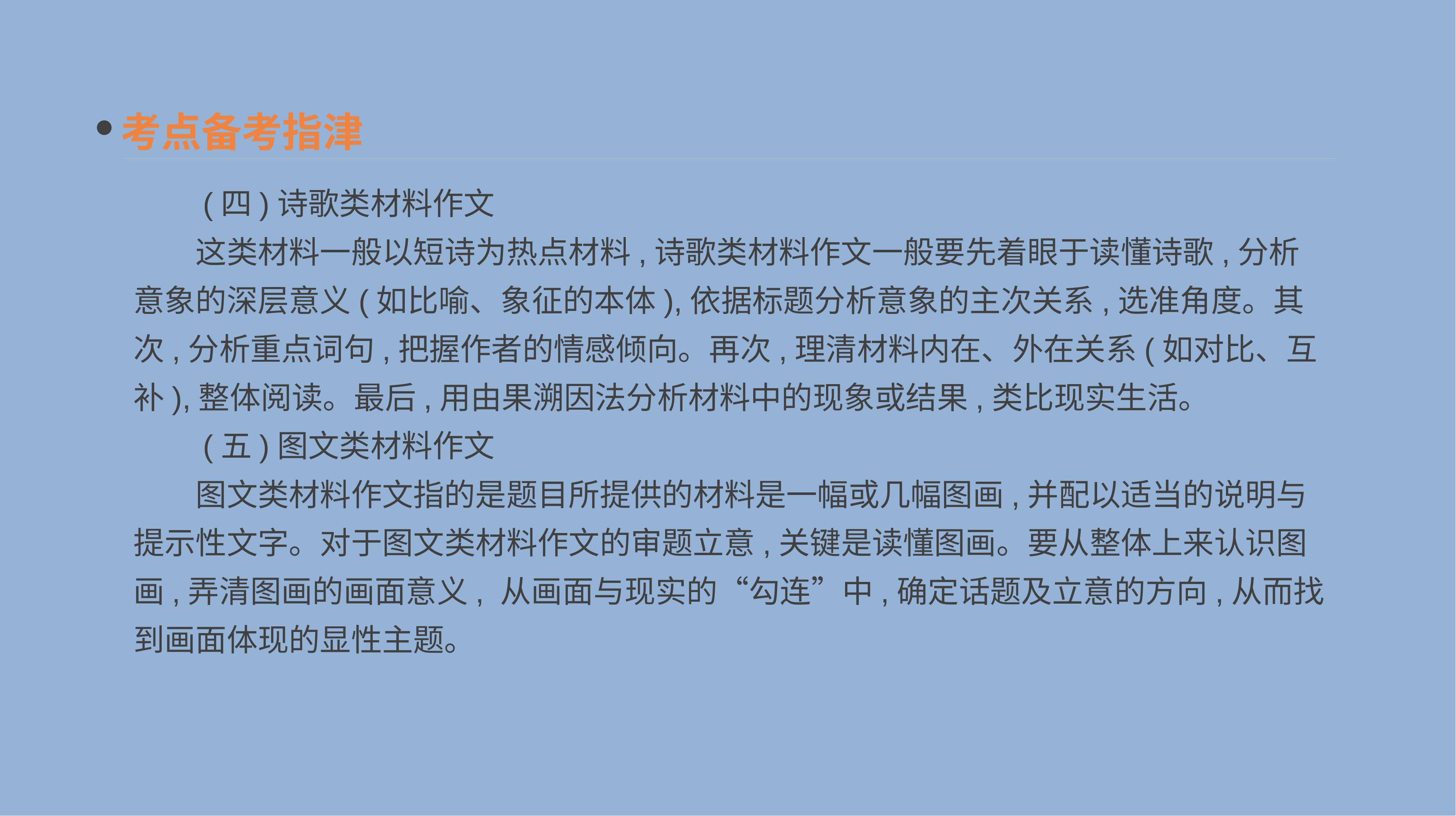

考点备考指津

　　(四)诗歌类材料作文
　　这类材料一般以短诗为热点材料,诗歌类材料作文一般要先着眼于读懂诗歌,分析意象的深层意义(如比喻、象征的本体),依据标题分析意象的主次关系,选准角度。其次,分析重点词句,把握作者的情感倾向。再次,理清材料内在、外在关系(如对比、互补),整体阅读。最后,用由果溯因法分析材料中的现象或结果,类比现实生活。
　　(五)图文类材料作文
　　图文类材料作文指的是题目所提供的材料是一幅或几幅图画,并配以适当的说明与提示性文字。对于图文类材料作文的审题立意,关键是读懂图画。要从整体上来认识图画,弄清图画的画面意义, 从画面与现实的“勾连”中,确定话题及立意的方向,从而找到画面体现的显性主题。